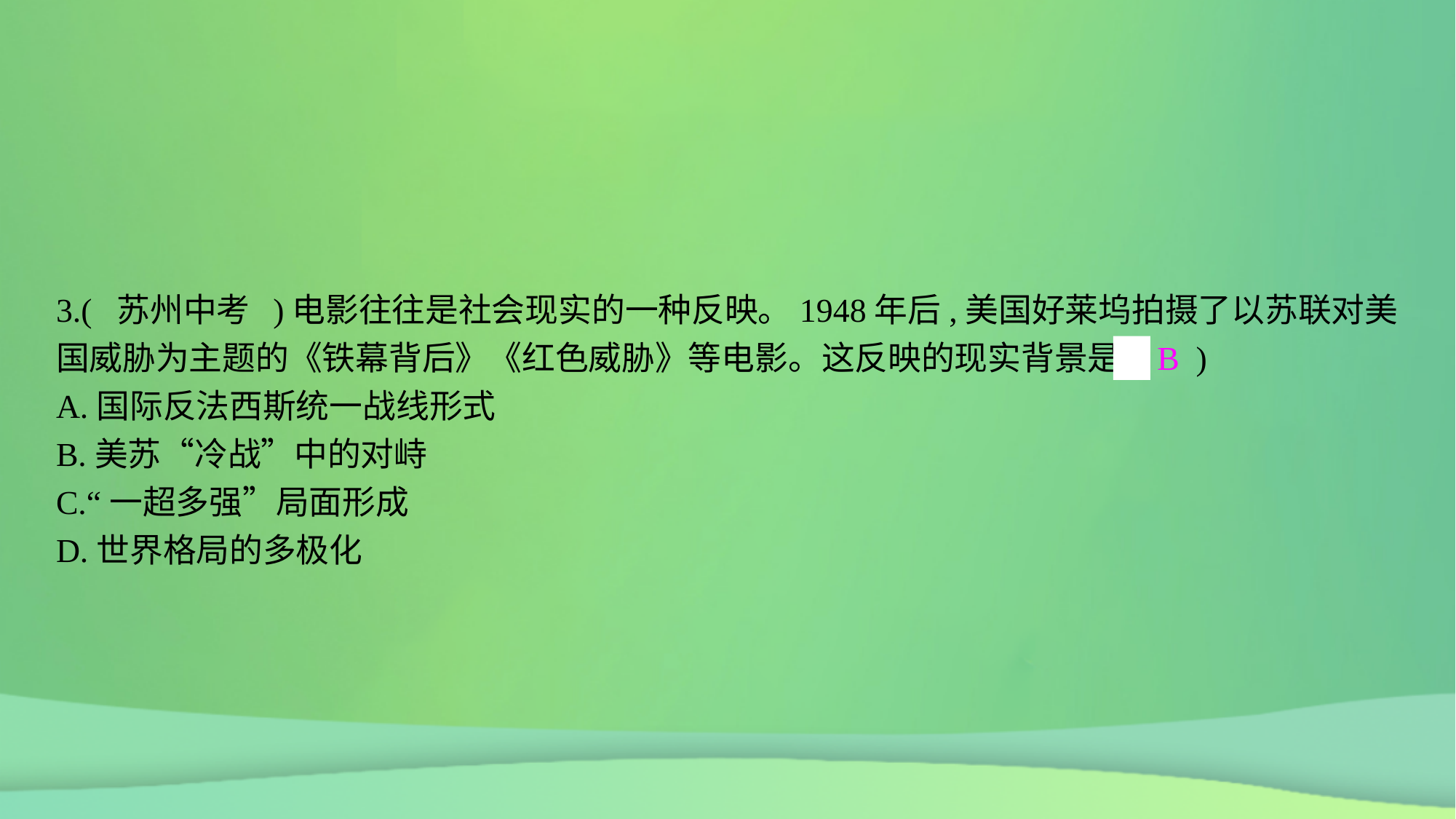

3.(  苏州中考  )电影往往是社会现实的一种反映。1948年后,美国好莱坞拍摄了以苏联对美国威胁为主题的《铁幕背后》《红色威胁》等电影。这反映的现实背景是(  B  )
A.国际反法西斯统一战线形式
B.美苏“冷战”中的对峙
C.“一超多强”局面形成
D.世界格局的多极化